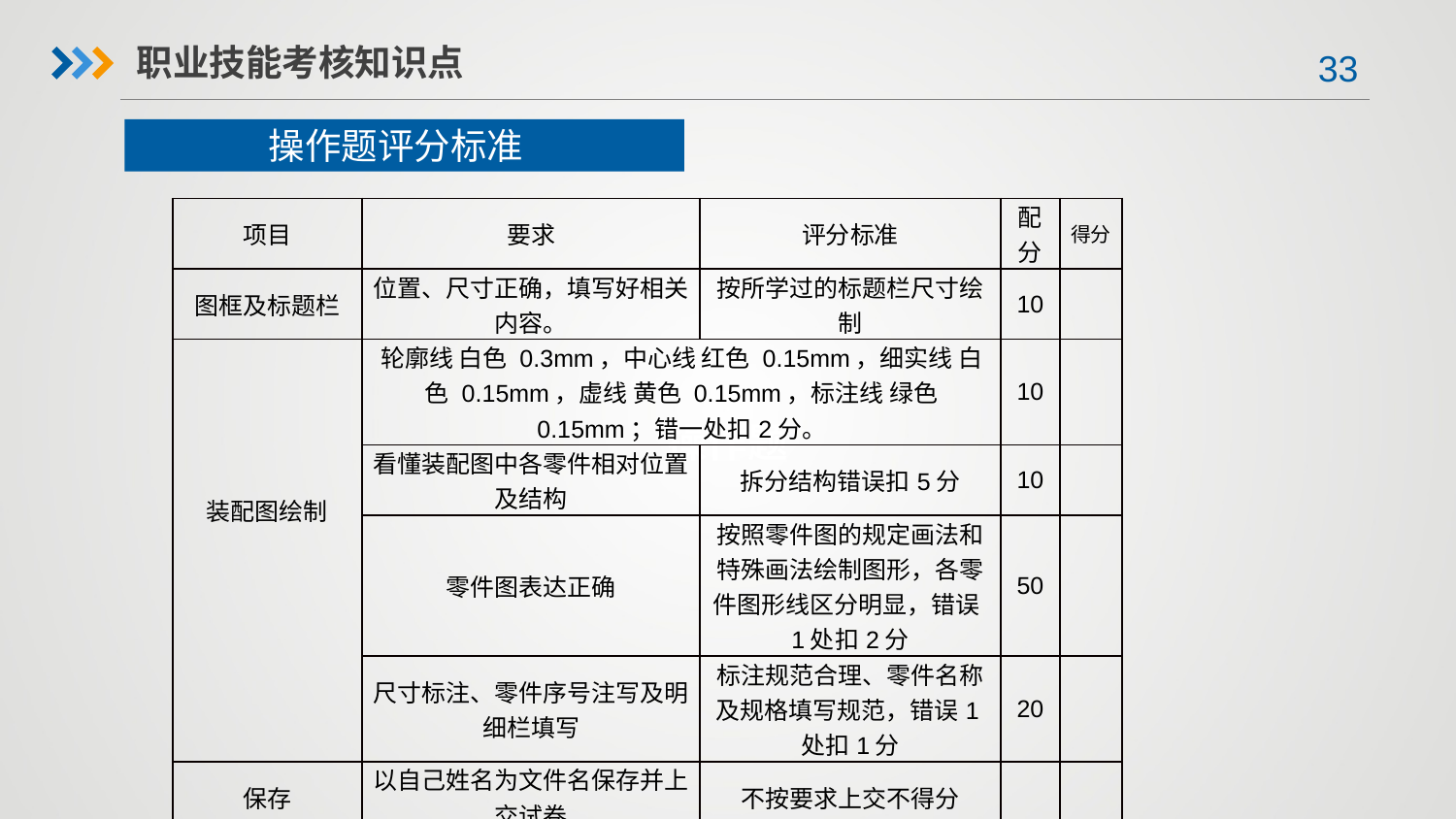

职业技能考核知识点
操作题评分标准
| 项目 | 要求 | 评分标准 | 配分 | 得分 |
| --- | --- | --- | --- | --- |
| 图框及标题栏 | 位置、尺寸正确，填写好相关内容。 | 按所学过的标题栏尺寸绘制 | 10 |  |
| 装配图绘制 | 轮廓线 白色 0.3mm，中心线 红色 0.15mm，细实线 白色 0.15mm，虚线 黄色 0.15mm，标注线 绿色 0.15mm；错一处扣2分。 |  | 10 |  |
|  | 看懂装配图中各零件相对位置及结构 | 拆分结构错误扣5分 | 10 |  |
|  | 零件图表达正确 | 按照零件图的规定画法和特殊画法绘制图形，各零件图形线区分明显，错误1处扣2分 | 50 |  |
|  | 尺寸标注、零件序号注写及明细栏填写 | 标注规范合理、零件名称及规格填写规范，错误1处扣1分 | 20 |  |
| 保存 | 以自己姓名为文件名保存并上交试卷 | 不按要求上交不得分 |  |  |
操作题